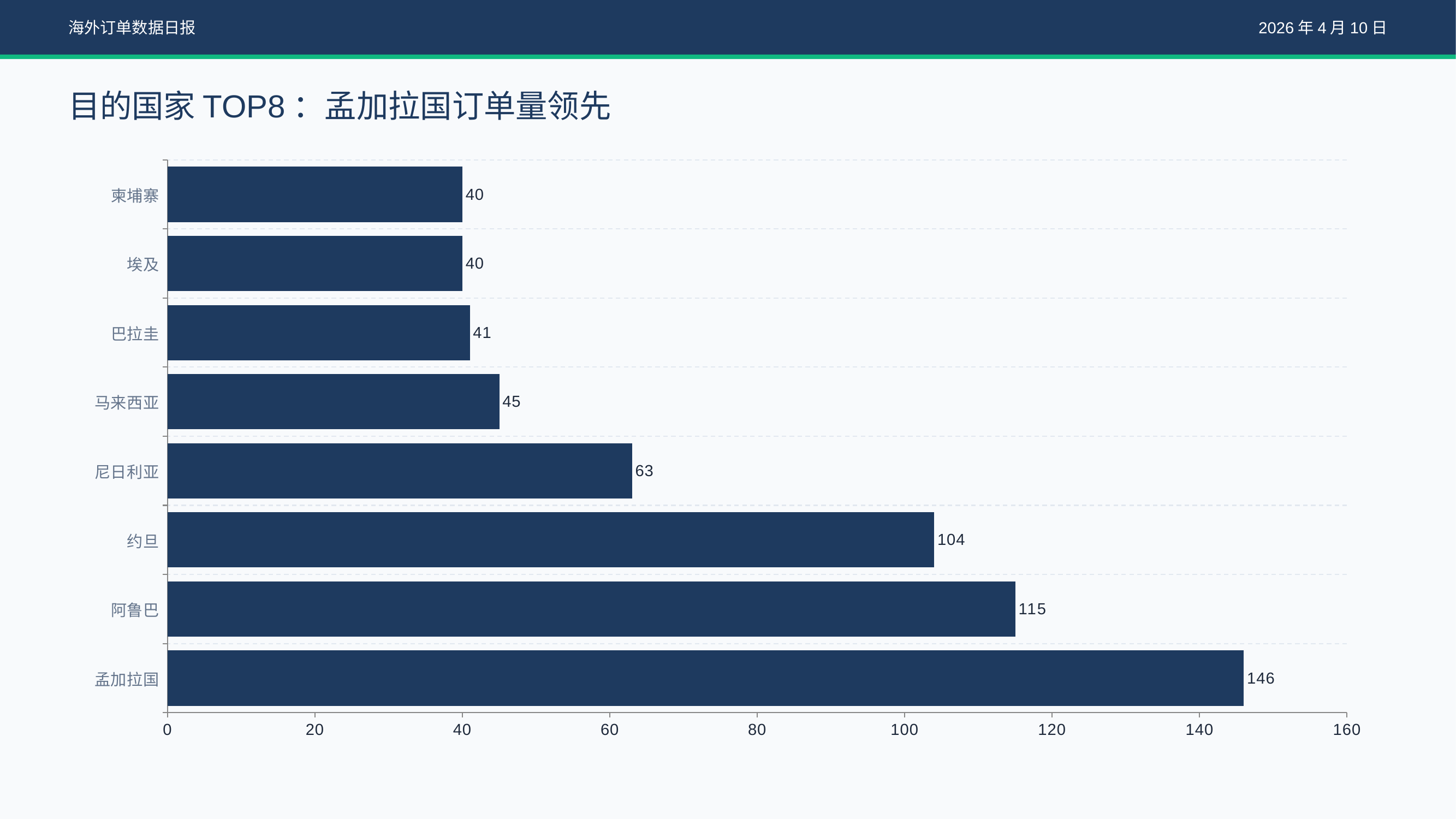

海外订单数据日报
2026年4月10日

目的国家TOP8：孟加拉国订单量领先

### Chart

| Category | 订单台数 |
|---|---|
| 孟加拉国 | 146.0 |
| 阿鲁巴 | 115.0 |
| 约旦 | 104.0 |
| 尼日利亚 | 63.0 |
| 马来西亚 | 45.0 |
| 巴拉圭 | 41.0 |
| 埃及 | 40.0 |
| 柬埔寨 | 40.0 |